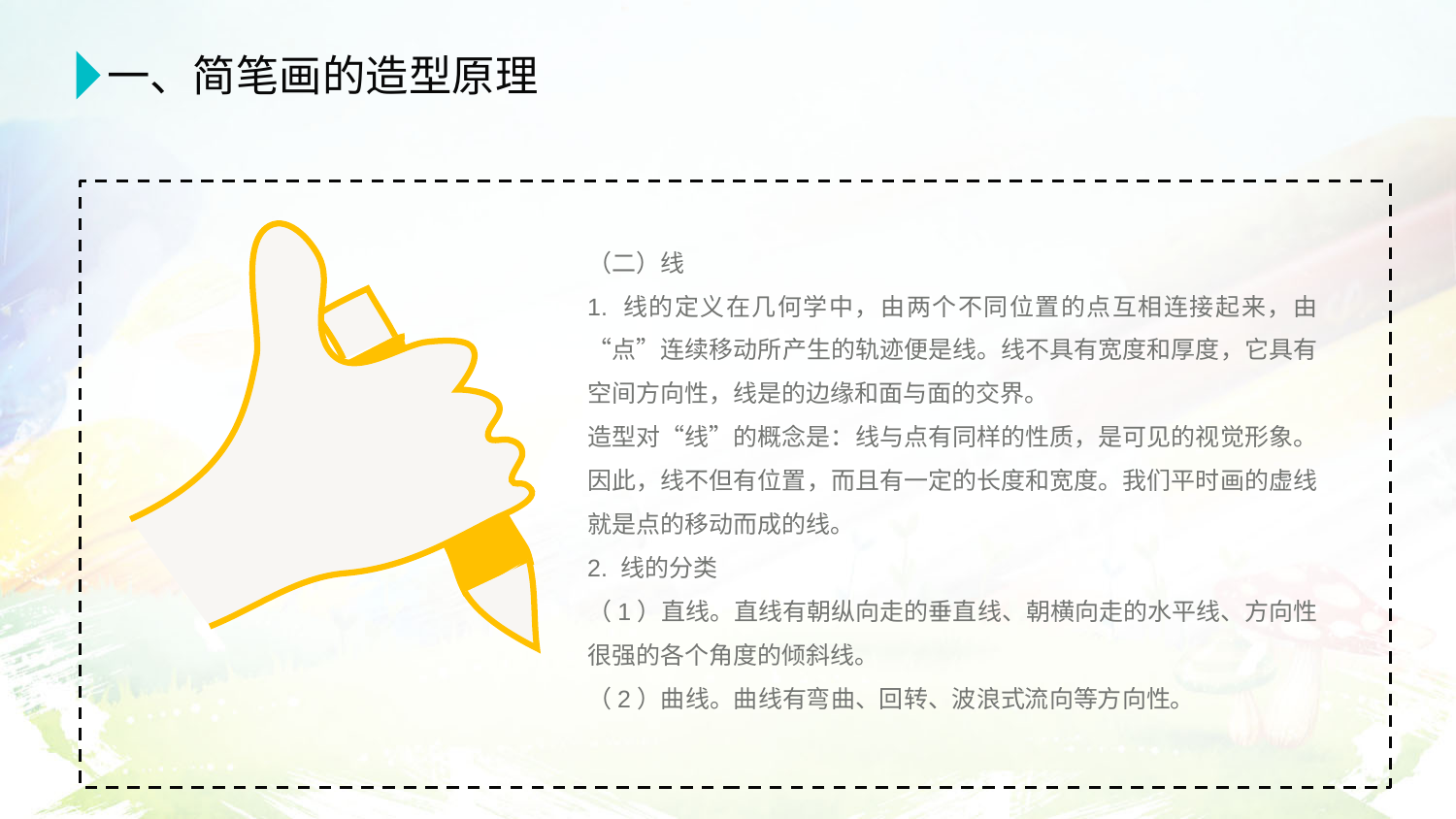

一、简笔画的造型原理

（二）线
1. 线的定义在几何学中，由两个不同位置的点互相连接起来，由“点”连续移动所产生的轨迹便是线。线不具有宽度和厚度，它具有空间方向性，线是的边缘和面与面的交界。
造型对“线”的概念是：线与点有同样的性质，是可见的视觉形象。因此，线不但有位置，而且有一定的长度和宽度。我们平时画的虚线就是点的移动而成的线。
2. 线的分类
（1）直线。直线有朝纵向走的垂直线、朝横向走的水平线、方向性很强的各个角度的倾斜线。
（2）曲线。曲线有弯曲、回转、波浪式流向等方向性。